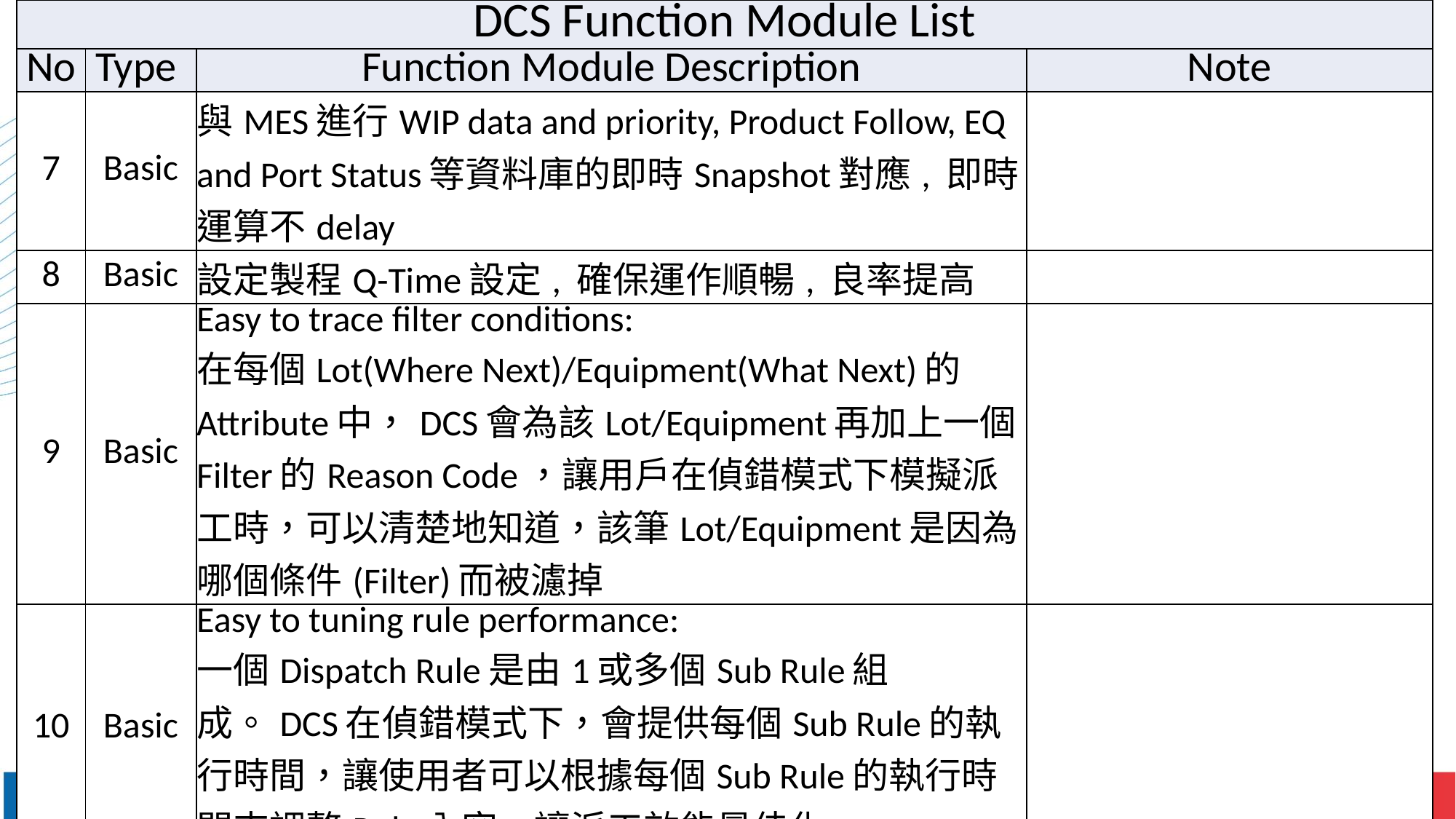

| DCS Function Module List |  |  |  |
| --- | --- | --- | --- |
| No | Type | Function Module Description | Note |
| 7 | Basic | 與MES進行WIP data and priority, Product Follow, EQ and Port Status等資料庫的即時Snapshot對應, 即時運算不delay |  |
| 8 | Basic | 設定製程Q-Time設定, 確保運作順暢, 良率提高 |  |
| 9 | Basic | Easy to trace filter conditions: 在每個Lot(Where Next)/Equipment(What Next)的Attribute中，DCS會為該Lot/Equipment再加上一個Filter的Reason Code，讓用戶在偵錯模式下模擬派工時，可以清楚地知道，該筆Lot/Equipment是因為哪個條件(Filter)而被濾掉 |  |
| 10 | Basic | Easy to tuning rule performance: 一個Dispatch Rule是由1或多個Sub Rule組成。DCS在偵錯模式下，會提供每個Sub Rule的執行時間，讓使用者可以根據每個Sub Rule的執行時間來調整Rule內容，讓派工效能最佳化 |  |